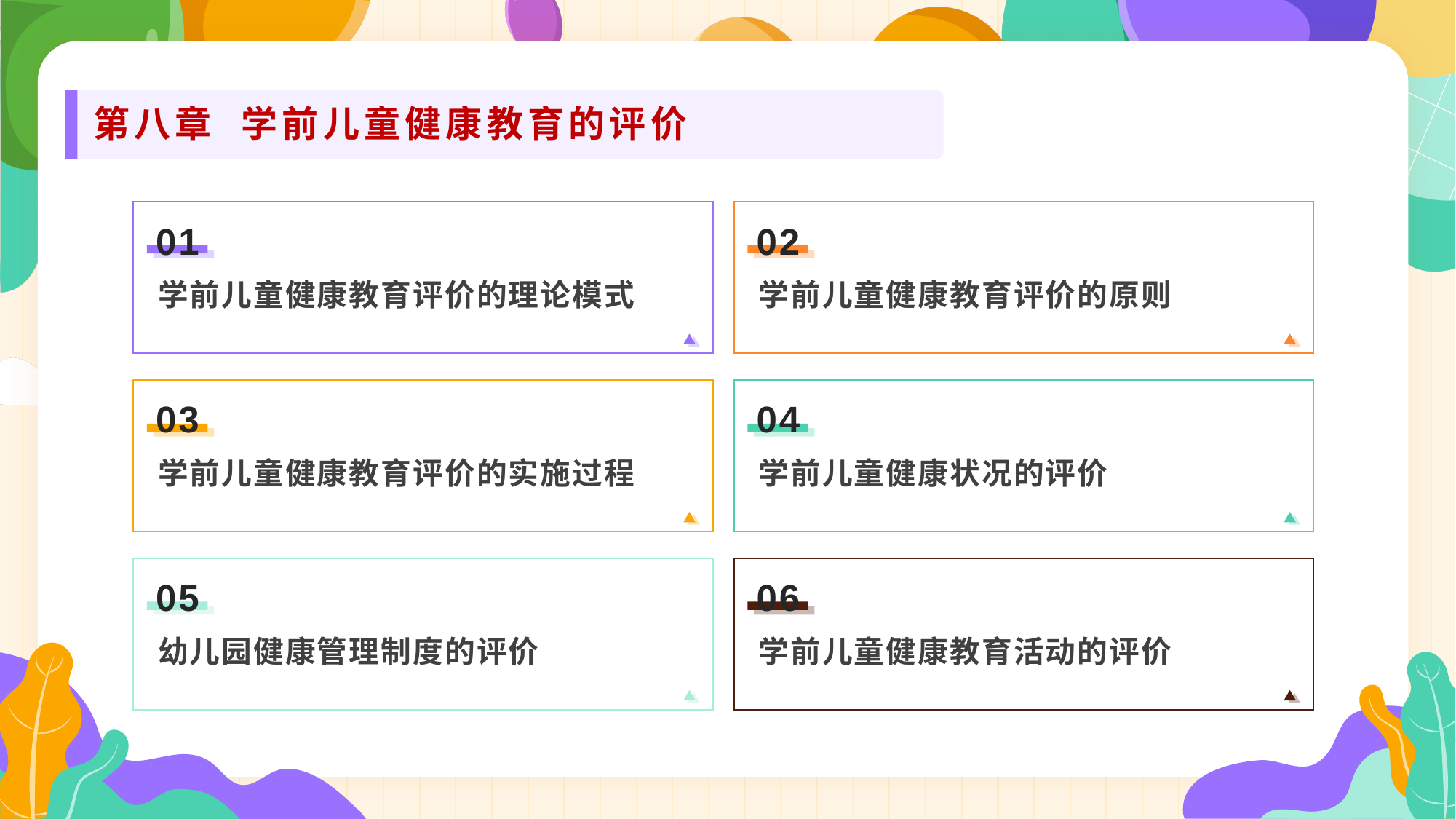

# 第八章  学前儿童健康教育的评价
01
02

学前儿童健康教育评价的理论模式
学前儿童健康教育评价的原则

03
04

学前儿童健康教育评价的实施过程
学前儿童健康状况的评价

05
06

幼儿园健康管理制度的评价
学前儿童健康教育活动的评价